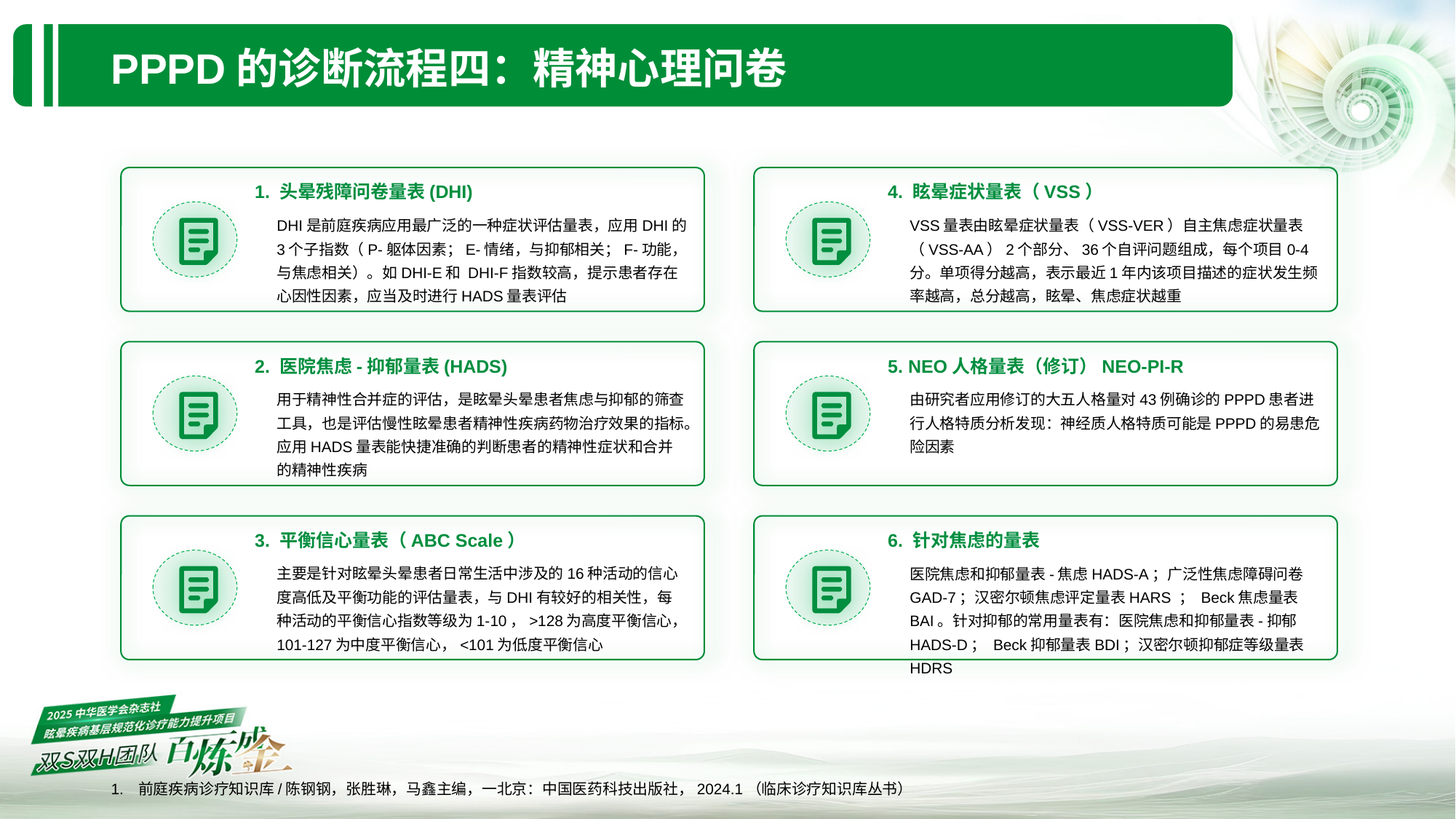

PPPD的诊断流程四：精神心理问卷

1. 头晕残障问卷量表(DHI)

DHI是前庭疾病应用最广泛的一种症状评估量表，应用DHI的3个子指数（P-躯体因素；E-情绪，与抑郁相关；F-功能，与焦虑相关）。如DHI-E和 DHI-F指数较高，提示患者存在心因性因素，应当及时进行HADS量表评估

4. 眩晕症状量表（VSS）

VSS量表由眩晕症状量表（VSS-VER）自主焦虑症状量表（VSS-AA）2个部分、36个自评问题组成，每个项目0-4分。单项得分越高，表示最近1年内该项目描述的症状发生频率越高，总分越高，眩晕、焦虑症状越重

2. 医院焦虑-抑郁量表(HADS)

用于精神性合并症的评估，是眩晕头晕患者焦虑与抑郁的筛查工具，也是评估慢性眩晕患者精神性疾病药物治疗效果的指标。应用HADS量表能快捷准确的判断患者的精神性症状和合并的精神性疾病

5. NEO人格量表（修订）NEO-PI-R

由研究者应用修订的大五人格量对43例确诊的PPPD患者进行人格特质分析发现：神经质人格特质可能是PPPD的易患危险因素

3. 平衡信心量表（ABC Scale）

主要是针对眩晕头晕患者日常生活中涉及的16种活动的信心度高低及平衡功能的评估量表，与DHI有较好的相关性，每种活动的平衡信心指数等级为1-10，>128为高度平衡信心，101-127为中度平衡信心，<101为低度平衡信心

6. 针对焦虑的量表

医院焦虑和抑郁量表-焦虑HADS-A；广泛性焦虑障碍问卷GAD-7；汉密尔顿焦虑评定量表HARS ； Beck焦虑量表BAI。针对抑郁的常用量表有：医院焦虑和抑郁量表-抑郁HADS-D； Beck抑郁量表BDI；汉密尔顿抑郁症等级量表HDRS

前庭疾病诊疗知识库/陈钢钢，张胜琳，马鑫主编，一北京：中国医药科技出版社，2024.1（临床诊疗知识库丛书）